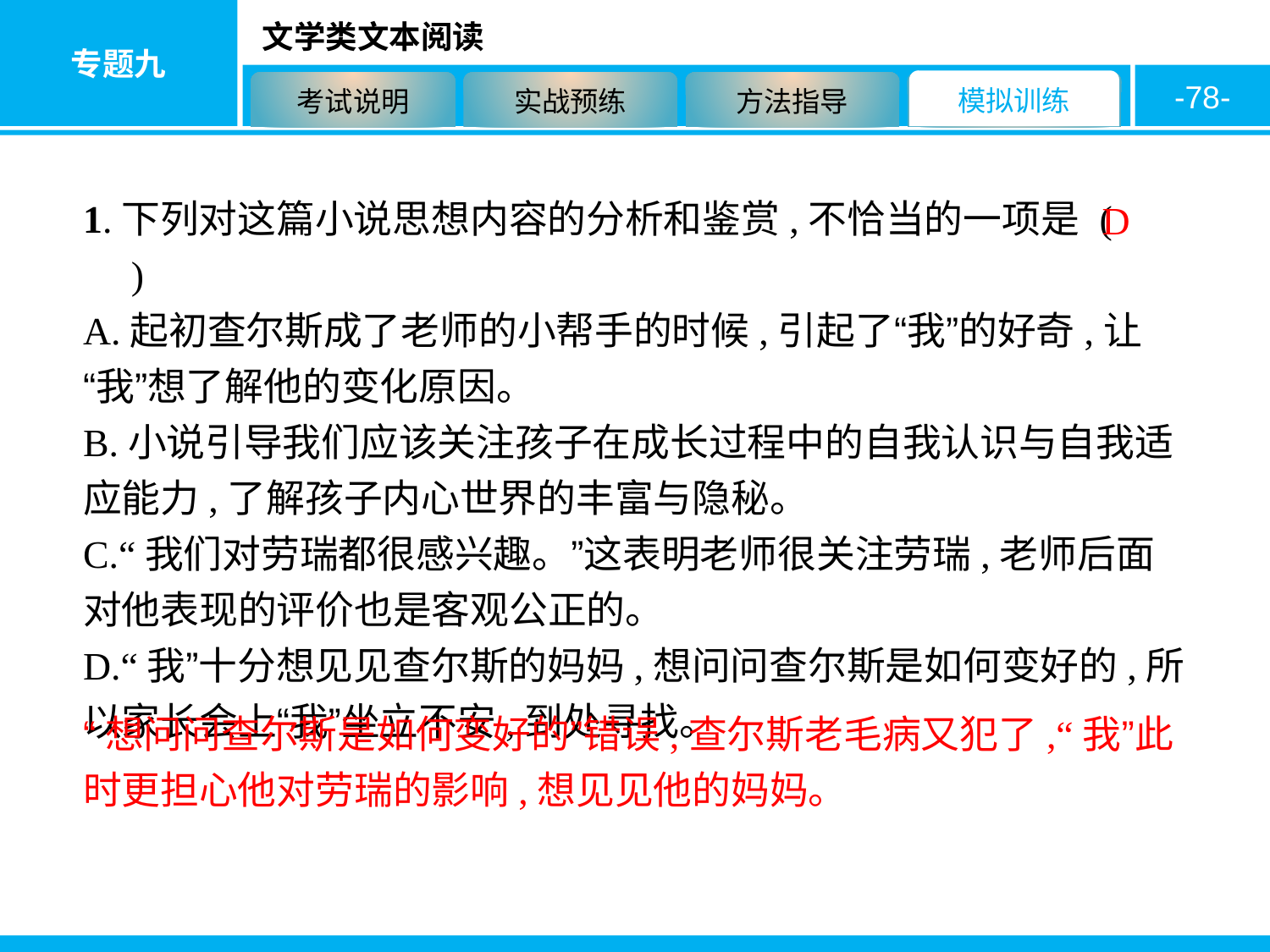

-78-
1.下列对这篇小说思想内容的分析和鉴赏,不恰当的一项是 (　　)
A.起初查尔斯成了老师的小帮手的时候,引起了“我”的好奇,让“我”想了解他的变化原因。
B.小说引导我们应该关注孩子在成长过程中的自我认识与自我适应能力,了解孩子内心世界的丰富与隐秘。
C.“我们对劳瑞都很感兴趣。”这表明老师很关注劳瑞,老师后面对他表现的评价也是客观公正的。
D.“我”十分想见见查尔斯的妈妈,想问问查尔斯是如何变好的,所以家长会上“我”坐立不安,到处寻找。
D
“想问问查尔斯是如何变好的”错误,查尔斯老毛病又犯了,“我”此时更担心他对劳瑞的影响,想见见他的妈妈。